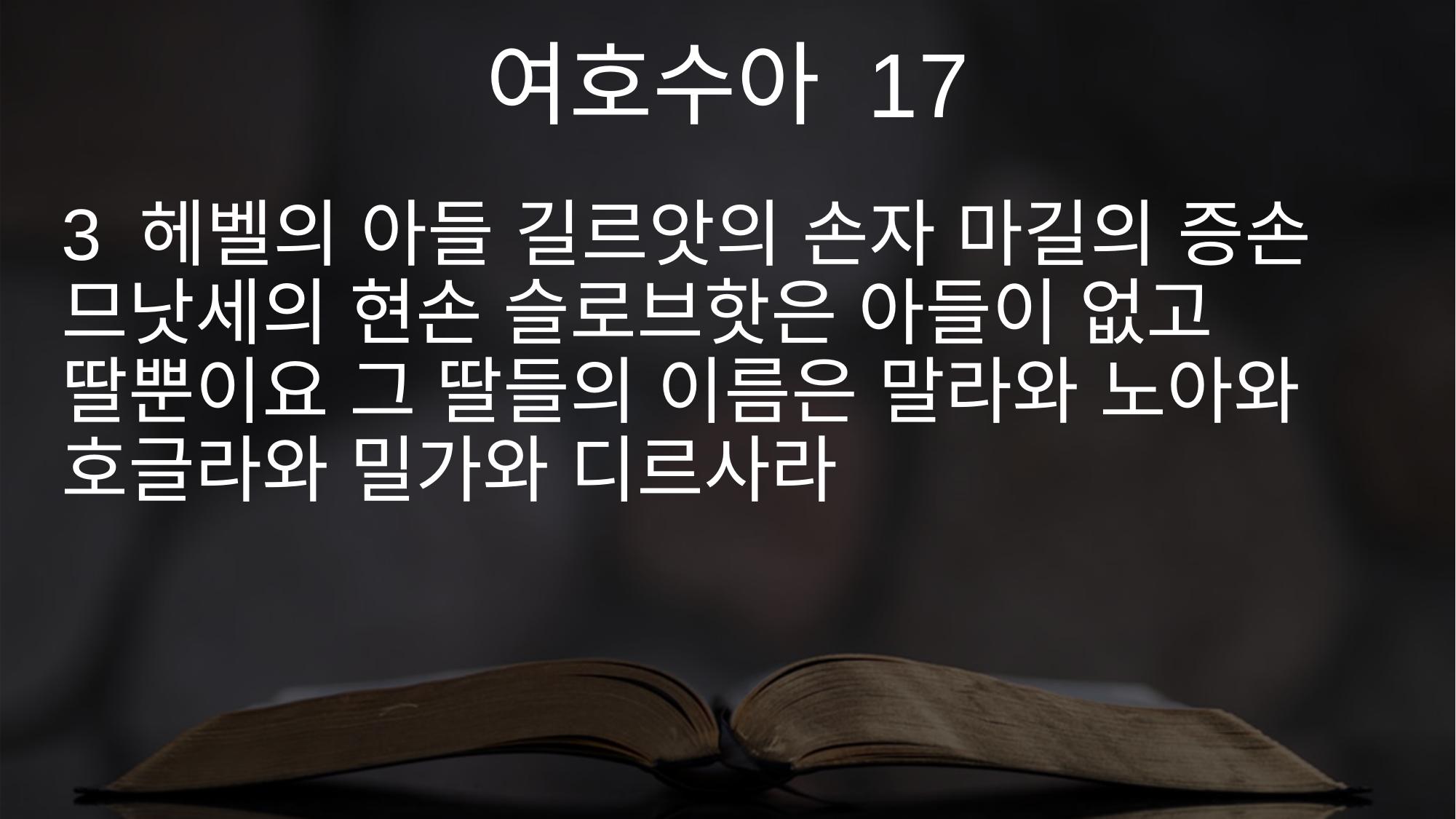

여호수아 17
3 헤벨의 아들 길르앗의 손자 마길의 증손 므낫세의 현손 슬로브핫은 아들이 없고 딸뿐이요 그 딸들의 이름은 말라와 노아와 호글라와 밀가와 디르사라